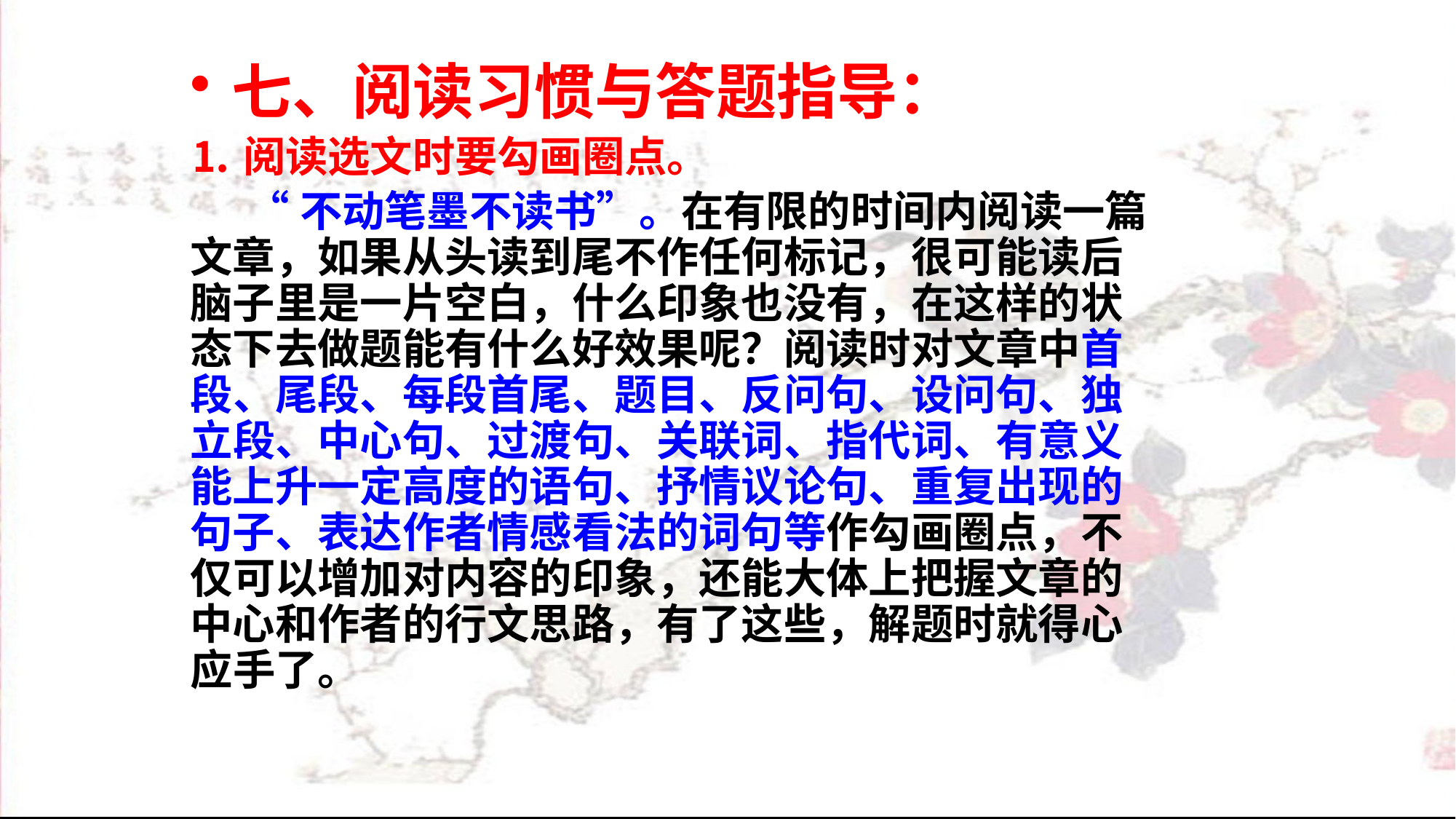

七、阅读习惯与答题指导：
⒈阅读选文时要勾画圈点。
      “不动笔墨不读书”。在有限的时间内阅读一篇文章，如果从头读到尾不作任何标记，很可能读后脑子里是一片空白，什么印象也没有，在这样的状态下去做题能有什么好效果呢？阅读时对文章中首段、尾段、每段首尾、题目、反问句、设问句、独立段、中心句、过渡句、关联词、指代词、有意义能上升一定高度的语句、抒情议论句、重复出现的句子、表达作者情感看法的词句等作勾画圈点，不仅可以增加对内容的印象，还能大体上把握文章的中心和作者的行文思路，有了这些，解题时就得心应手了。